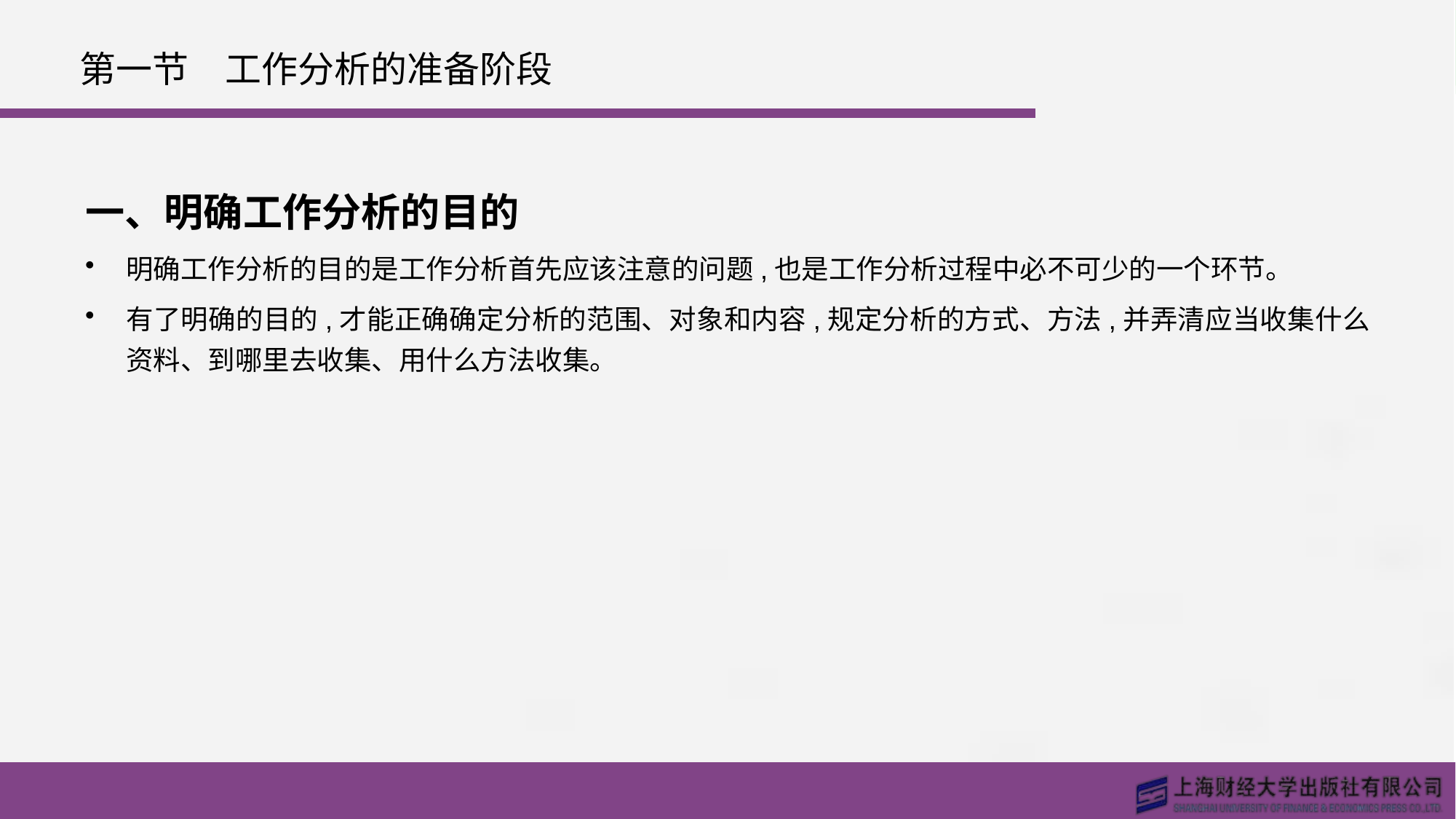

# 第一节　工作分析的准备阶段
一、明确工作分析的目的
明确工作分析的目的是工作分析首先应该注意的问题,也是工作分析过程中必不可少的一个环节。
有了明确的目的,才能正确确定分析的范围、对象和内容,规定分析的方式、方法,并弄清应当收集什么资料、到哪里去收集、用什么方法收集。